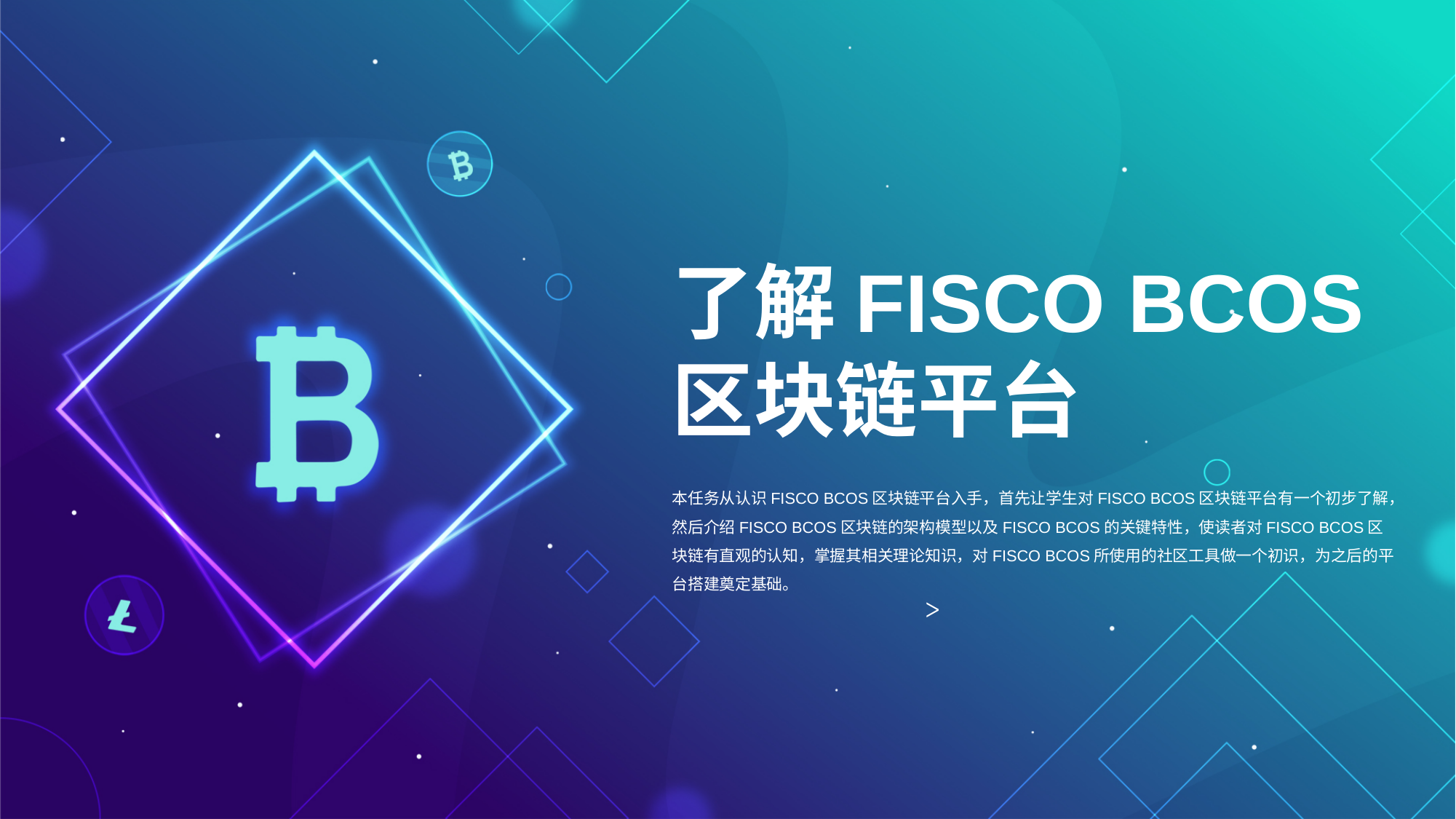

了解FISCO BCOS区块链平台
本任务从认识FISCO BCOS区块链平台入手，首先让学生对FISCO BCOS区块链平台有一个初步了解，然后介绍FISCO BCOS区块链的架构模型以及FISCO BCOS的关键特性，使读者对FISCO BCOS区块链有直观的认知，掌握其相关理论知识，对FISCO BCOS所使用的社区工具做一个初识，为之后的平台搭建奠定基础。
>